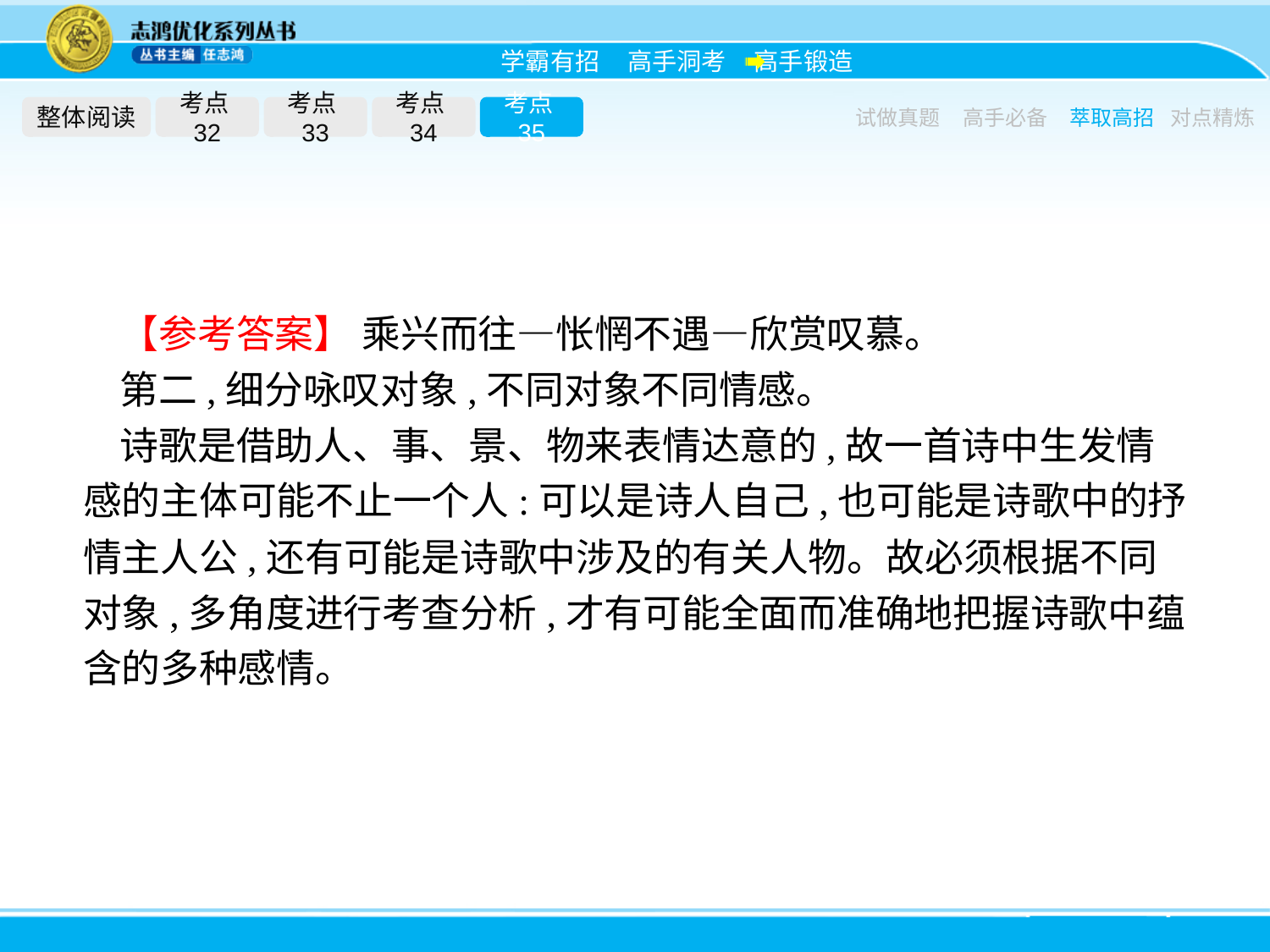

整体阅读
考点32
考点33
考点34
考点35
试做真题
高手必备
萃取高招
对点精炼
【参考答案】 乘兴而往—怅惘不遇—欣赏叹慕。
第二,细分咏叹对象,不同对象不同情感。
诗歌是借助人、事、景、物来表情达意的,故一首诗中生发情感的主体可能不止一个人:可以是诗人自己,也可能是诗歌中的抒情主人公,还有可能是诗歌中涉及的有关人物。故必须根据不同对象,多角度进行考查分析,才有可能全面而准确地把握诗歌中蕴含的多种感情。